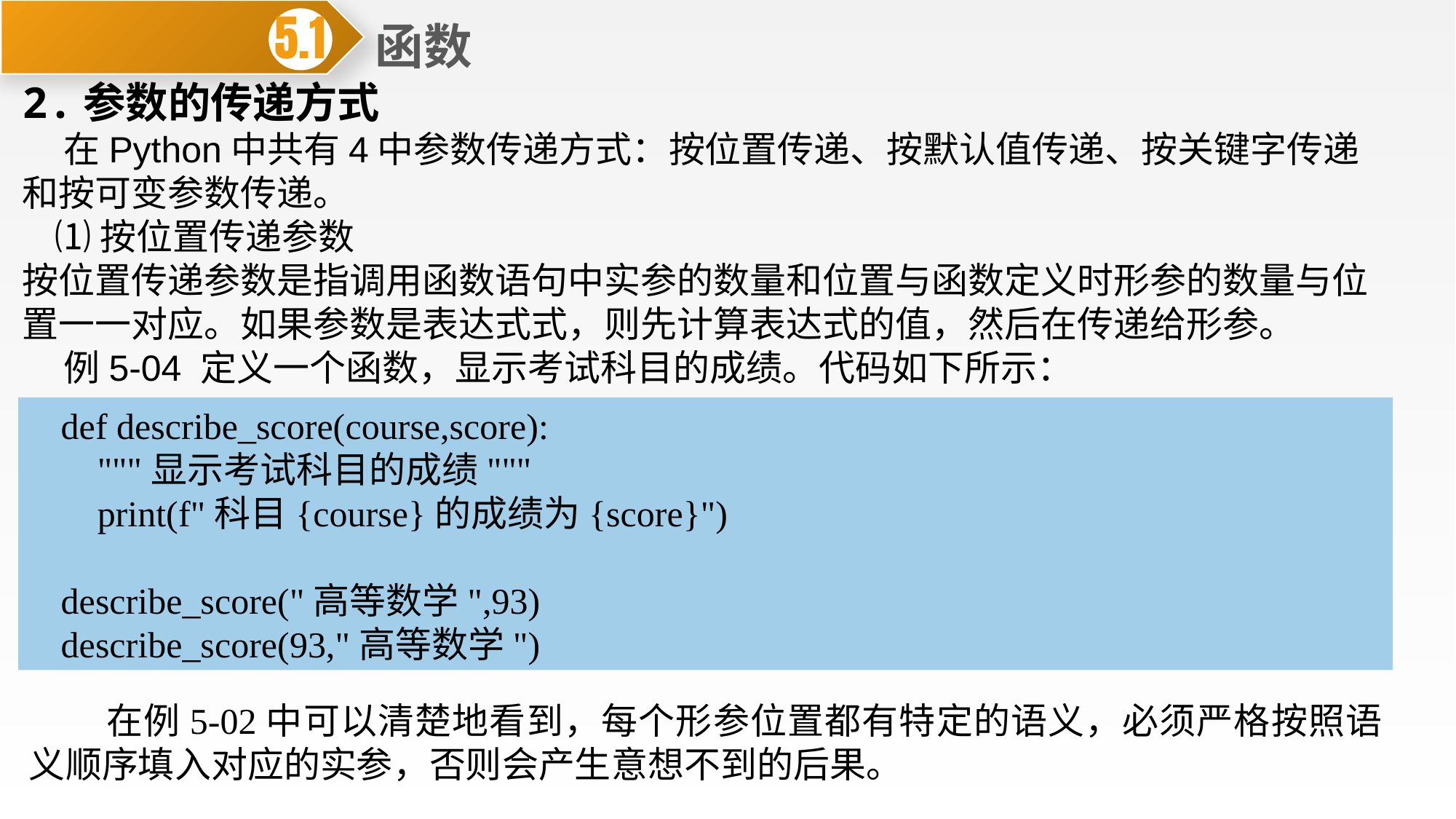

函数

5.1
2.参数的传递方式
    在Python中共有4中参数传递方式：按位置传递、按默认值传递、按关键字传递和按可变参数传递。
    ⑴按位置传递参数
按位置传递参数是指调用函数语句中实参的数量和位置与函数定义时形参的数量与位置一一对应。如果参数是表达式式，则先计算表达式的值，然后在传递给形参。
    例5-04 定义一个函数，显示考试科目的成绩。代码如下所示：

def describe_score(course,score):
    """显示考试科目的成绩"""
    print(f"科目{course}的成绩为{score}")

describe_score("高等数学",93)
describe_score(93,"高等数学")
    在例5-02中可以清楚地看到，每个形参位置都有特定的语义，必须严格按照语义顺序填入对应的实参，否则会产生意想不到的后果。